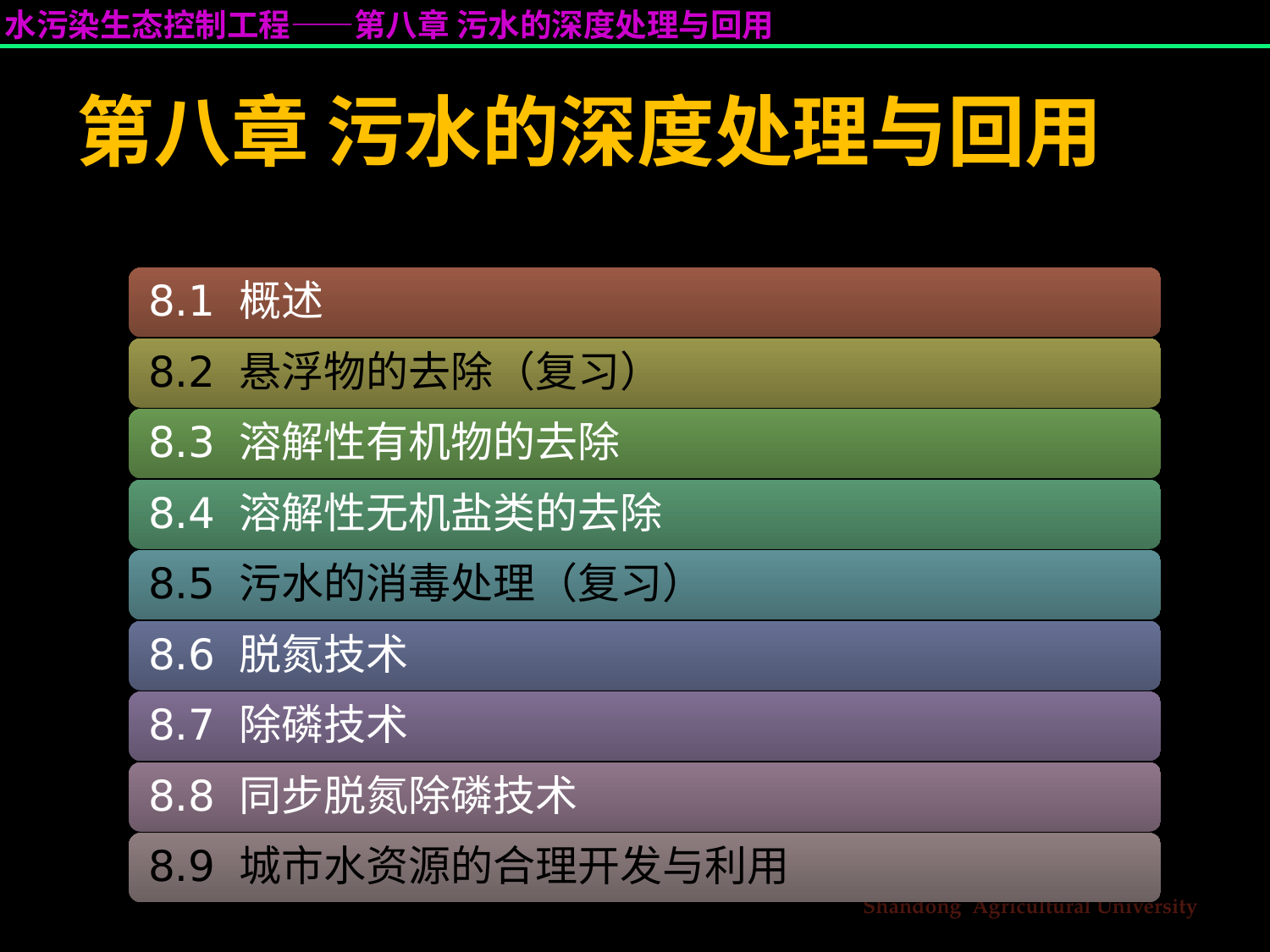

# 第八章 污水的深度处理与回用
8.1 概述
8.2 悬浮物的去除（复习）
8.3 溶解性有机物的去除
8.4 溶解性无机盐类的去除
8.5 污水的消毒处理（复习）
8.6 脱氮技术
8.7 除磷技术
8.8 同步脱氮除磷技术
8.9 城市水资源的合理开发与利用